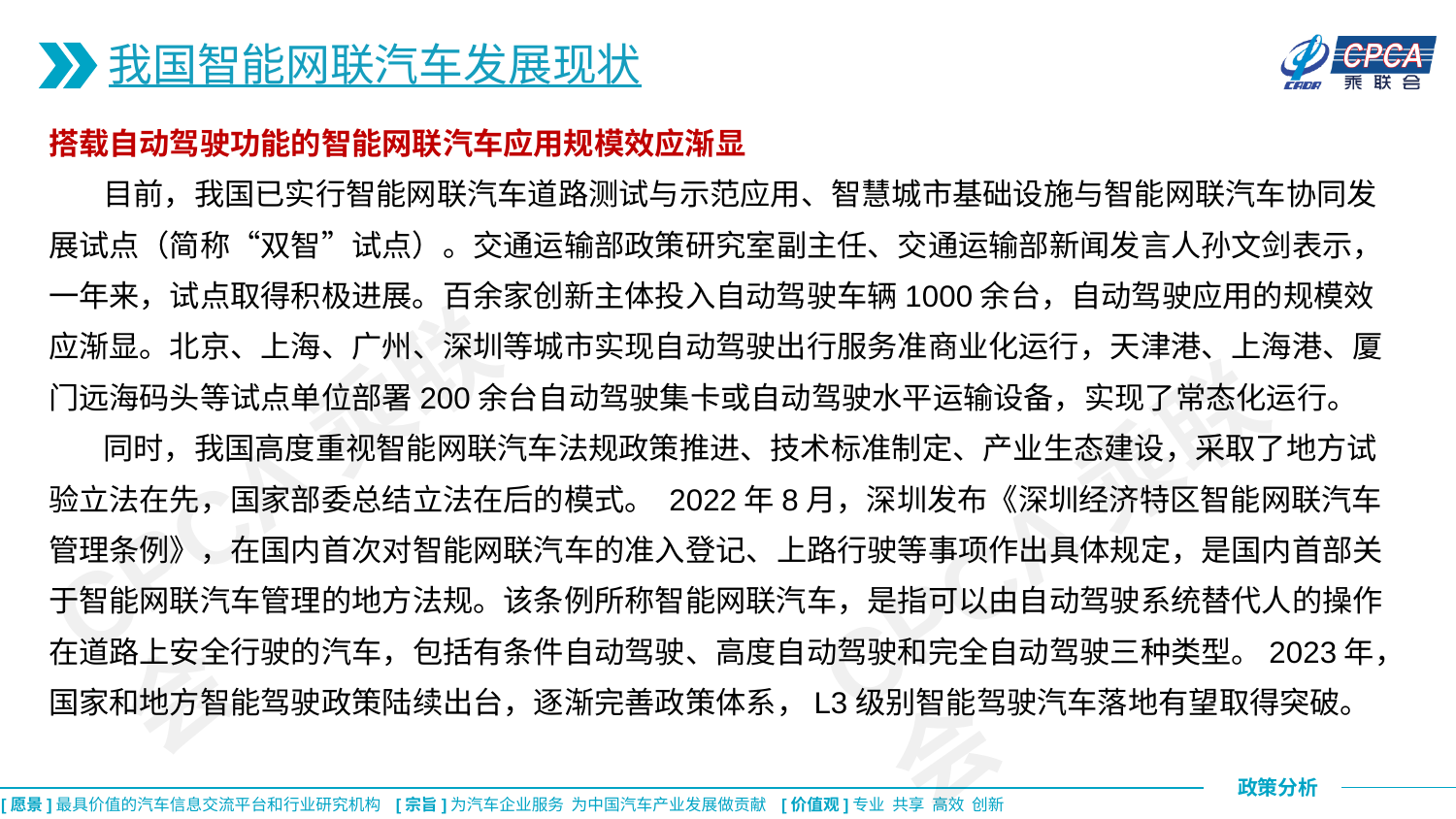

我国智能网联汽车发展现状
搭载自动驾驶功能的智能网联汽车应用规模效应渐显
       目前，我国已实行智能网联汽车道路测试与示范应用、智慧城市基础设施与智能网联汽车协同发展试点（简称“双智”试点）。交通运输部政策研究室副主任、交通运输部新闻发言人孙文剑表示，一年来，试点取得积极进展。百余家创新主体投入自动驾驶车辆1000余台，自动驾驶应用的规模效应渐显。北京、上海、广州、深圳等城市实现自动驾驶出行服务准商业化运行，天津港、上海港、厦门远海码头等试点单位部署200余台自动驾驶集卡或自动驾驶水平运输设备，实现了常态化运行。
       同时，我国高度重视智能网联汽车法规政策推进、技术标准制定、产业生态建设，采取了地方试验立法在先，国家部委总结立法在后的模式。 2022年8月，深圳发布《深圳经济特区智能网联汽车管理条例》，在国内首次对智能网联汽车的准入登记、上路行驶等事项作出具体规定，是国内首部关于智能网联汽车管理的地方法规。该条例所称智能网联汽车，是指可以由自动驾驶系统替代人的操作在道路上安全行驶的汽车，包括有条件自动驾驶、高度自动驾驶和完全自动驾驶三种类型。2023年，国家和地方智能驾驶政策陆续出台，逐渐完善政策体系，L3级别智能驾驶汽车落地有望取得突破。
CPCA乘联会
CPCA乘联会